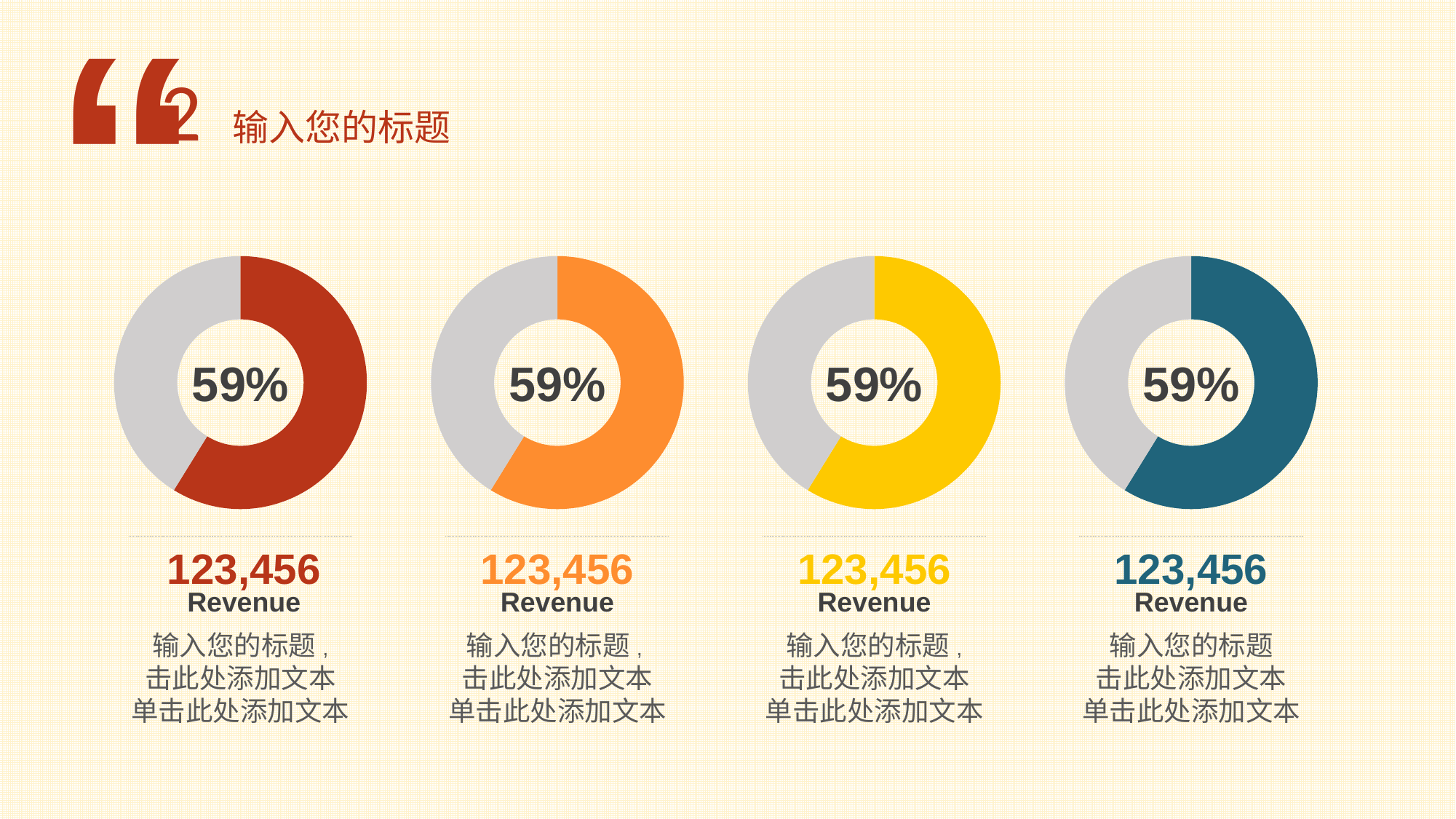

“
2 输入您的标题

### Chart

| Category | 销售额 |
|---|---|
| 第一季度 | 100.0 |
| 第二季度 | 70.0 |
59%

### Chart

| Category | 销售额 |
|---|---|
| 第一季度 | 100.0 |
| 第二季度 | 70.0 |
59%

### Chart

| Category | 销售额 |
|---|---|
| 第一季度 | 100.0 |
| 第二季度 | 70.0 |
59%

### Chart

| Category | 销售额 |
|---|---|
| 第一季度 | 100.0 |
| 第二季度 | 70.0 |
59%
123,456
Revenue
123,456
Revenue
123,456
Revenue
123,456
Revenue
输入您的标题,
击此处添加文本
单击此处添加文本
输入您的标题,
击此处添加文本
单击此处添加文本
输入您的标题,
击此处添加文本
单击此处添加文本
输入您的标题
击此处添加文本
单击此处添加文本